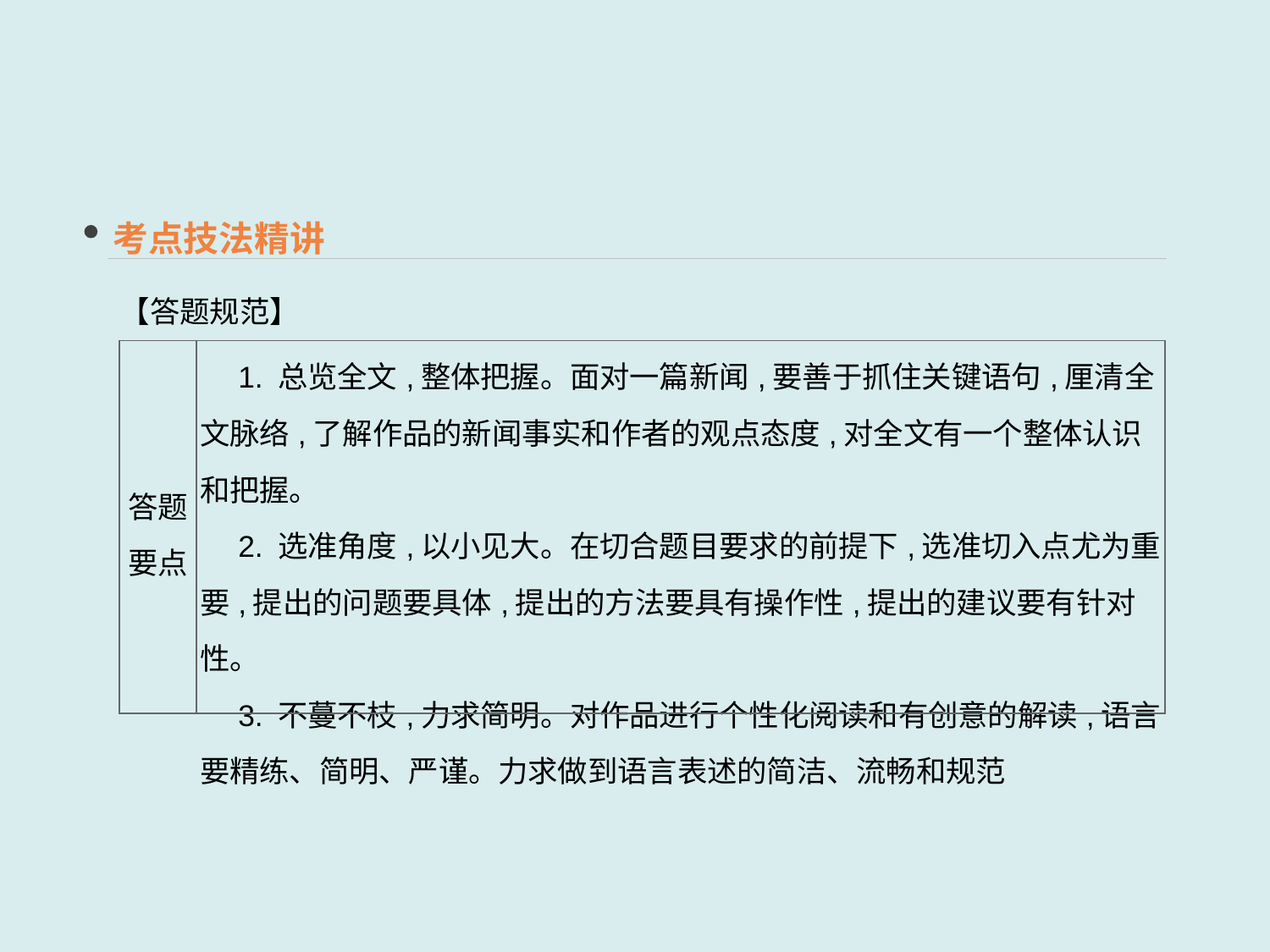

考点技法精讲

【答题规范】
| 答题 要点 | 1. 总览全文,整体把握。面对一篇新闻,要善于抓住关键语句,厘清全文脉络,了解作品的新闻事实和作者的观点态度,对全文有一个整体认识和把握。 　2. 选准角度,以小见大。在切合题目要求的前提下,选准切入点尤为重要,提出的问题要具体,提出的方法要具有操作性,提出的建议要有针对性。 　3. 不蔓不枝,力求简明。对作品进行个性化阅读和有创意的解读,语言要精练、简明、严谨。力求做到语言表述的简洁、流畅和规范 |
| --- | --- |